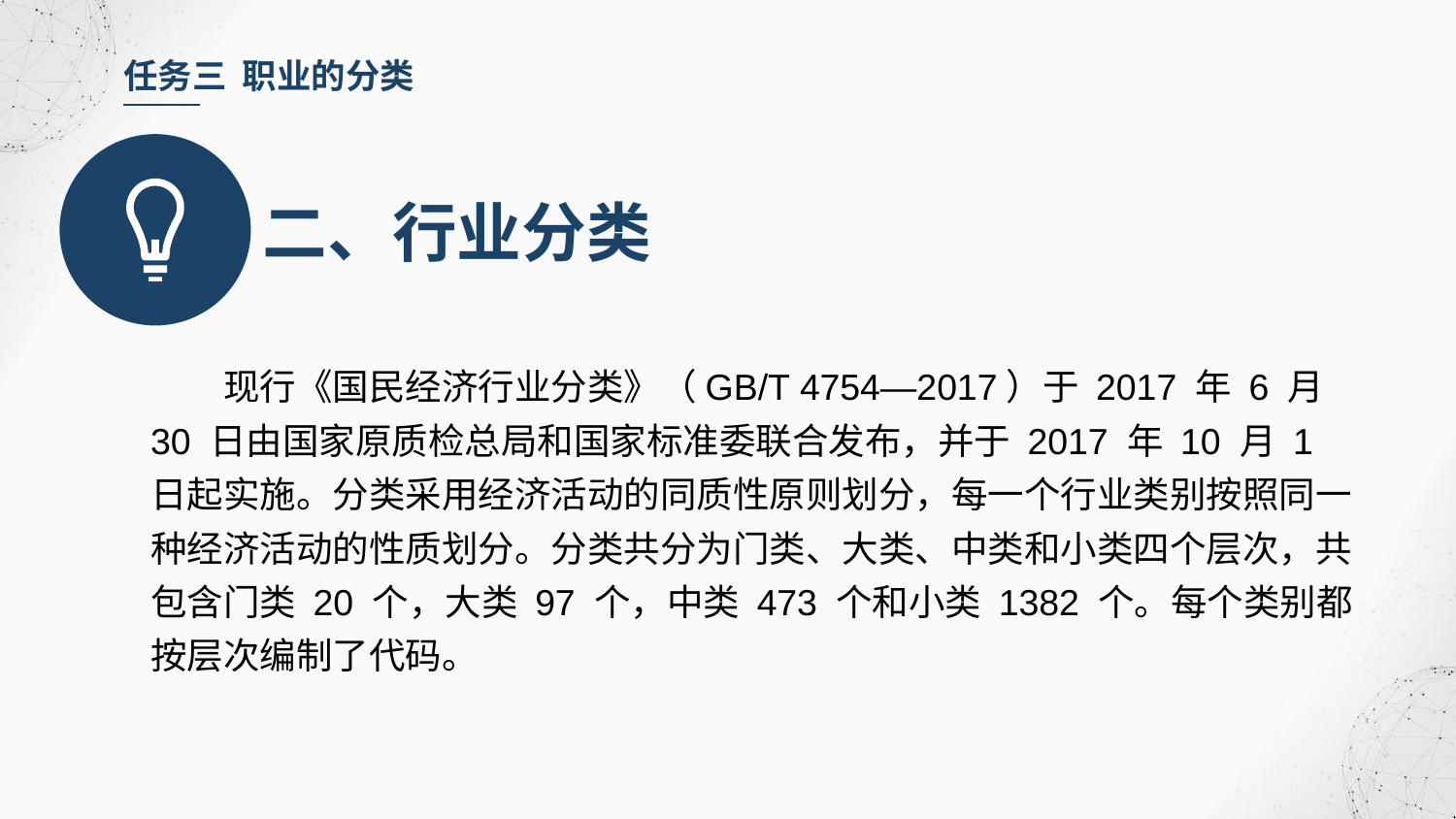

任务三  职业的分类

二、行业分类
现行《国民经济行业分类》（GB/T 4754—2017）于 2017 年 6 月 30 日由国家原质检总局和国家标准委联合发布，并于 2017 年 10 月 1 日起实施。分类采用经济活动的同质性原则划分，每一个行业类别按照同一种经济活动的性质划分。分类共分为门类、大类、中类和小类四个层次，共包含门类 20 个，大类 97 个，中类 473 个和小类 1382 个。每个类别都按层次编制了代码。